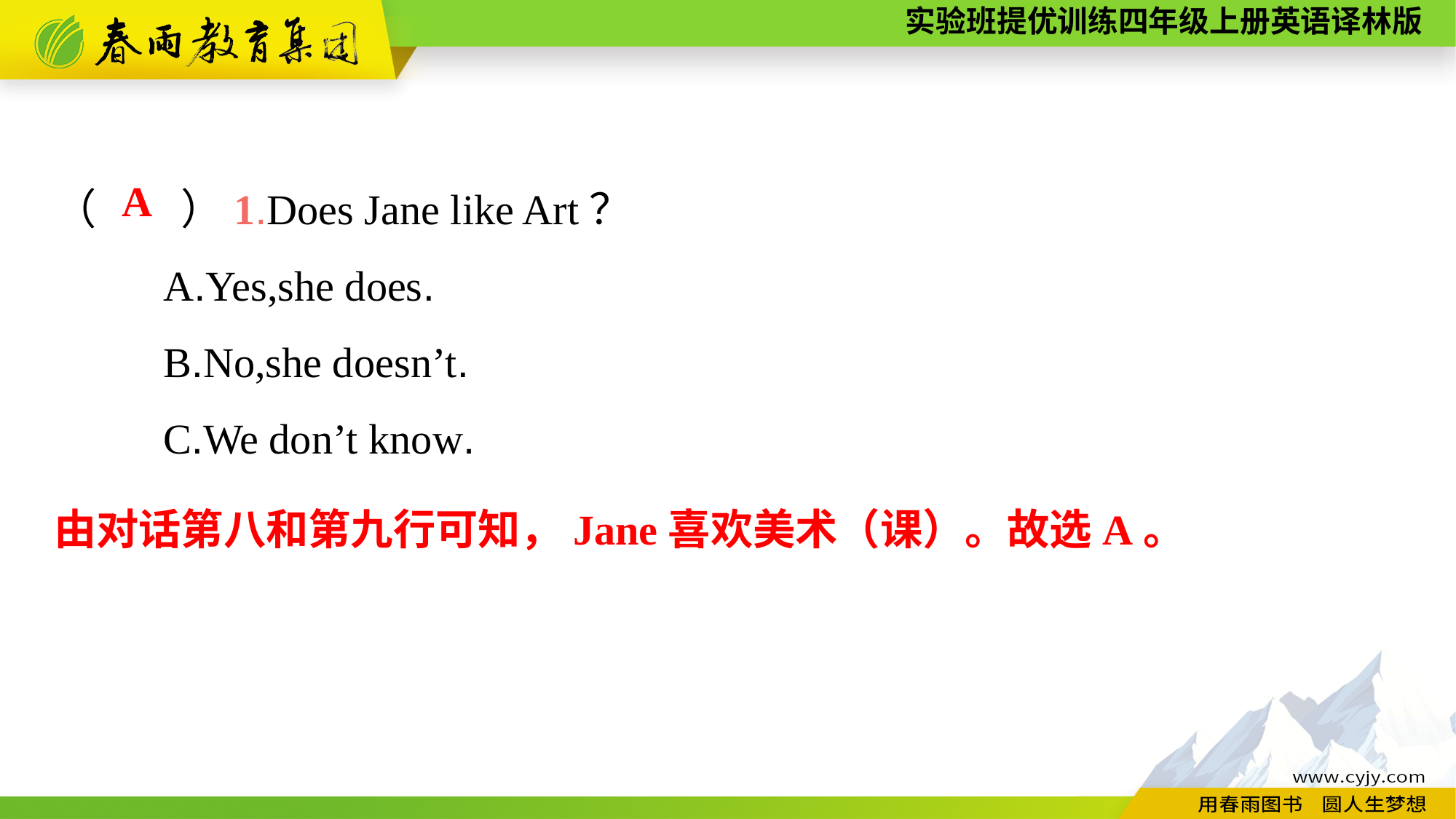

（　　）1.Does Jane like Art？
	A.Yes,she does.
	B.No,she doesn’t.
	C.We don’t know.
A
由对话第八和第九行可知，Jane喜欢美术（课）。故选A。